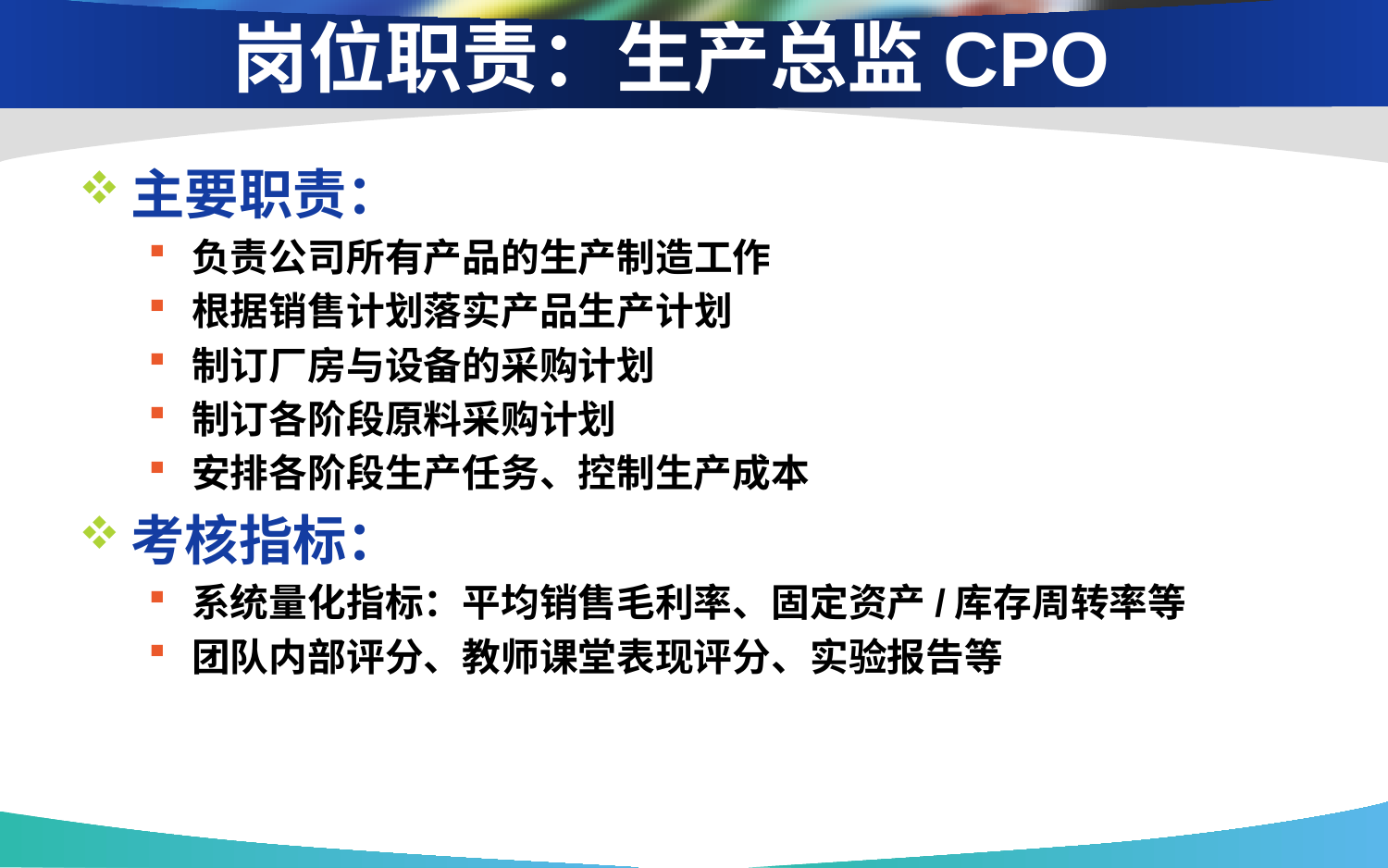

# 岗位职责：生产总监CPO
主要职责：
负责公司所有产品的生产制造工作
根据销售计划落实产品生产计划
制订厂房与设备的采购计划
制订各阶段原料采购计划
安排各阶段生产任务、控制生产成本
考核指标：
系统量化指标：平均销售毛利率、固定资产/库存周转率等
团队内部评分、教师课堂表现评分、实验报告等